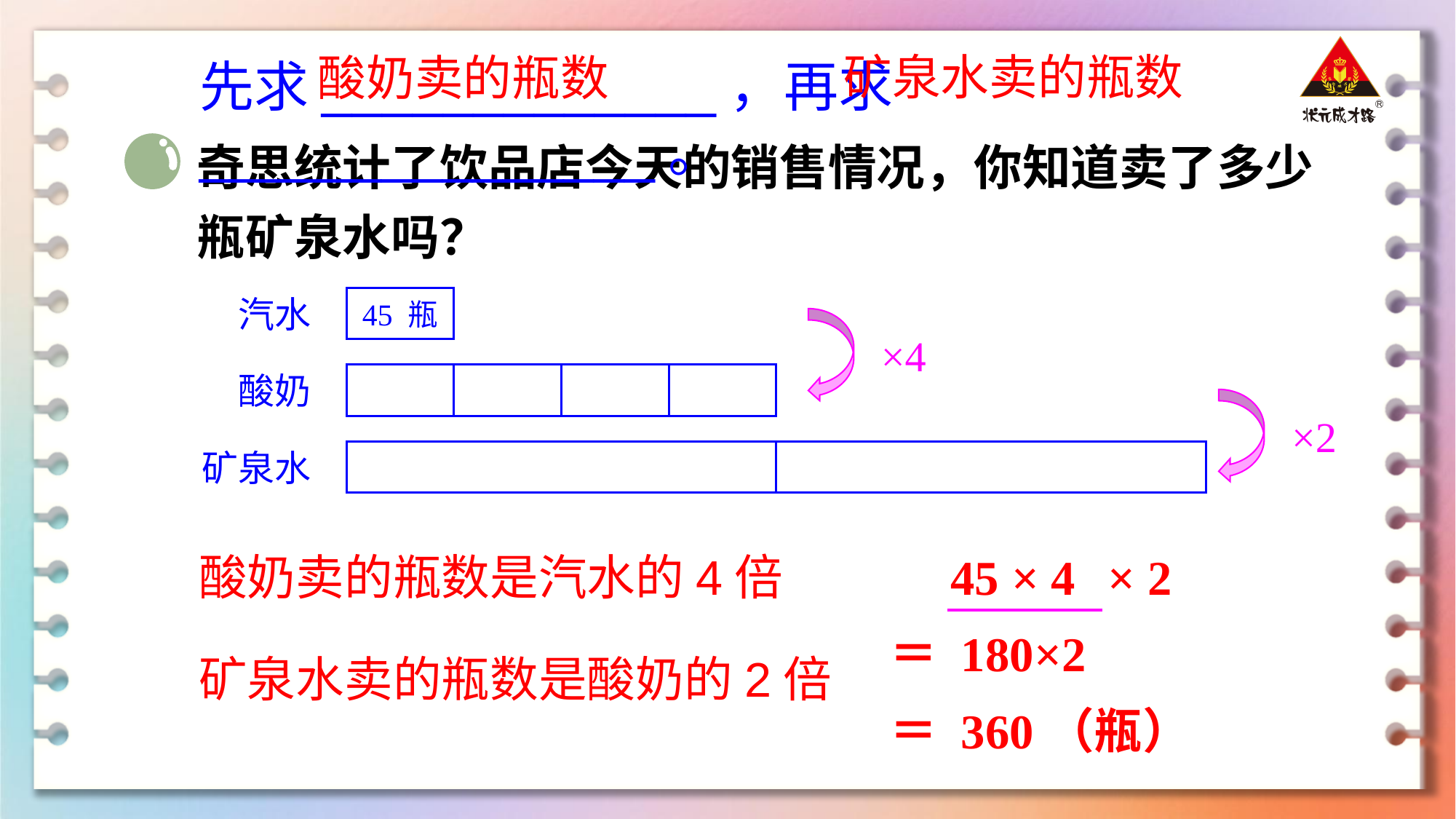

矿泉水卖的瓶数
酸奶卖的瓶数
先求_____________，再求_______________。
奇思统计了饮品店今天的销售情况，你知道卖了多少瓶矿泉水吗？

汽水
45 瓶

×4
酸奶

×2
矿泉水

酸奶卖的瓶数是汽水的4倍
45 × 4
× 2
＝ 180×2
矿泉水卖的瓶数是酸奶的2倍
＝ 360（瓶）